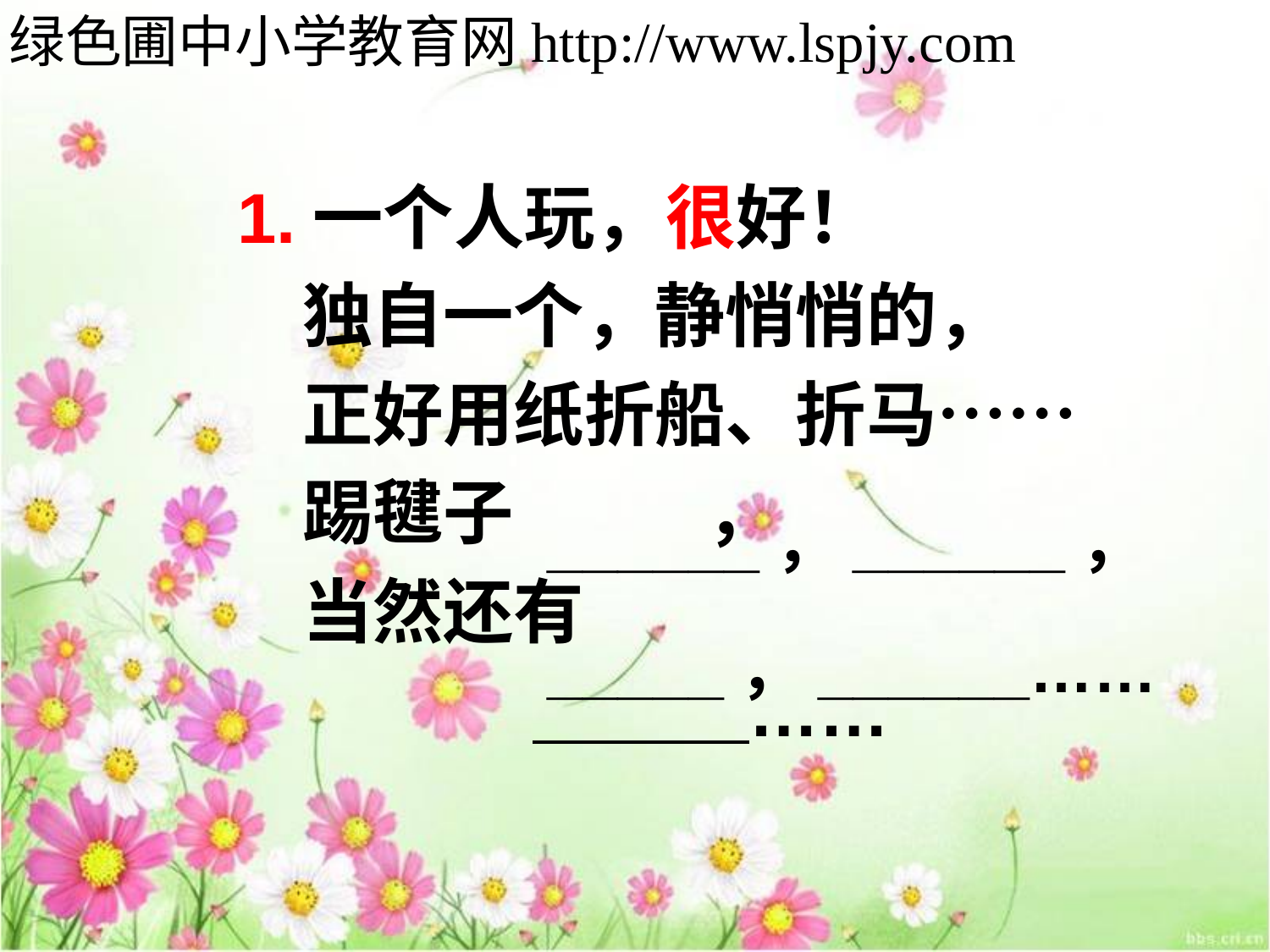

绿色圃中小学教育网http://www.lspjy.com
1.一个人玩，很好！
   独自一个，静悄悄的，
   正好用纸折船、折马……
   踢毽子            ，
   当然还有
                          ……

______，______，
_____，______……